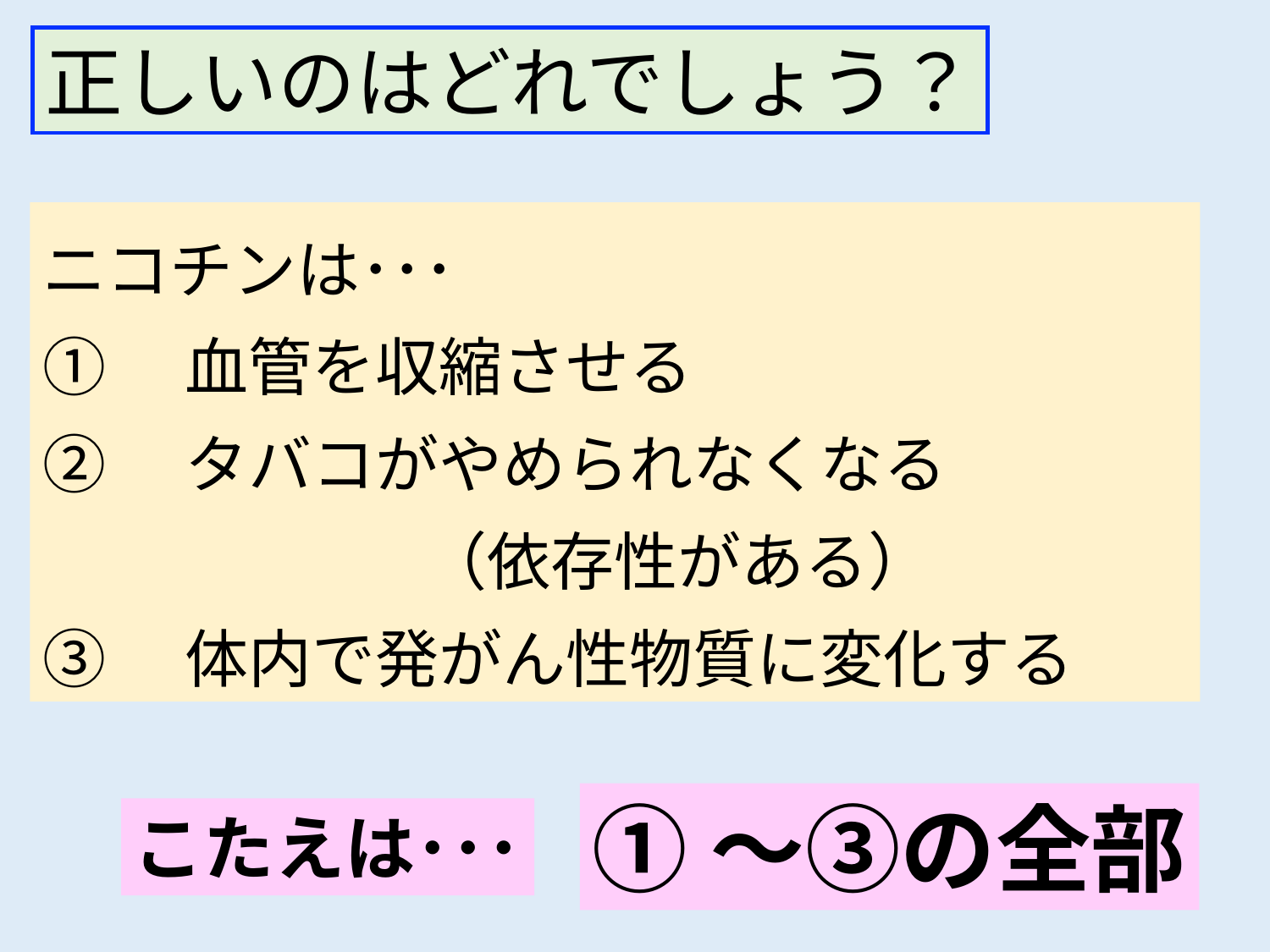

正しいのはどれでしょう？
ニコチンは･･･
①　血管を収縮させる
②　タバコがやめられなくなる　　　　　　　　	（依存性がある）
③　体内で発がん性物質に変化する
①〜③の全部
こたえは･･･